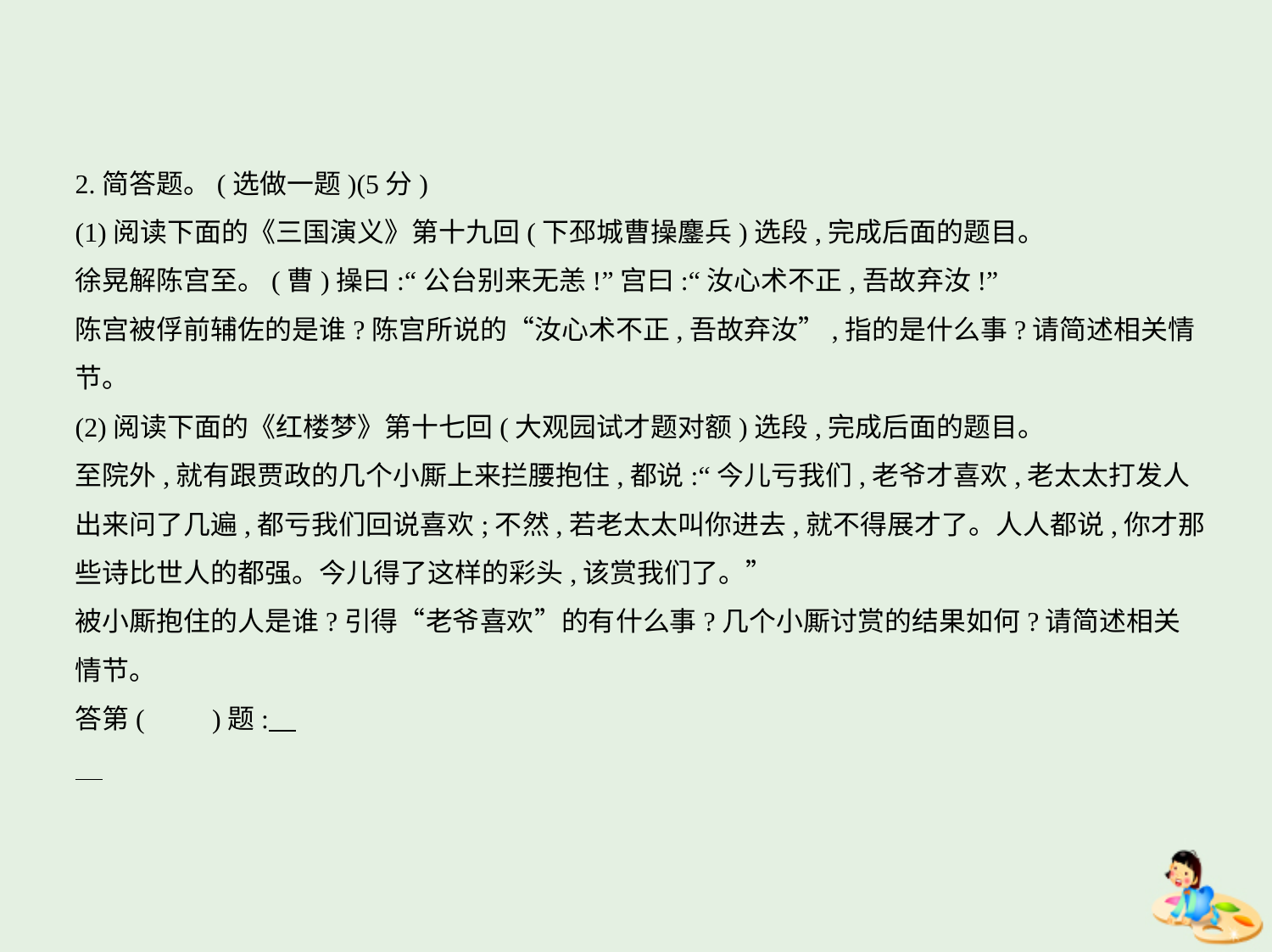

2.简答题。(选做一题)(5分)
(1)阅读下面的《三国演义》第十九回(下邳城曹操鏖兵)选段,完成后面的题目。
徐晃解陈宫至。(曹)操曰:“公台别来无恙!”宫曰:“汝心术不正,吾故弃汝!”
陈宫被俘前辅佐的是谁?陈宫所说的“汝心术不正,吾故弃汝”,指的是什么事?请简述相关情
节。
(2)阅读下面的《红楼梦》第十七回(大观园试才题对额)选段,完成后面的题目。
至院外,就有跟贾政的几个小厮上来拦腰抱住,都说:“今儿亏我们,老爷才喜欢,老太太打发人
出来问了几遍,都亏我们回说喜欢;不然,若老太太叫你进去,就不得展才了。人人都说,你才那
些诗比世人的都强。今儿得了这样的彩头,该赏我们了。”
被小厮抱住的人是谁?引得“老爷喜欢”的有什么事?几个小厮讨赏的结果如何?请简述相关
情节。
答第(　　)题: